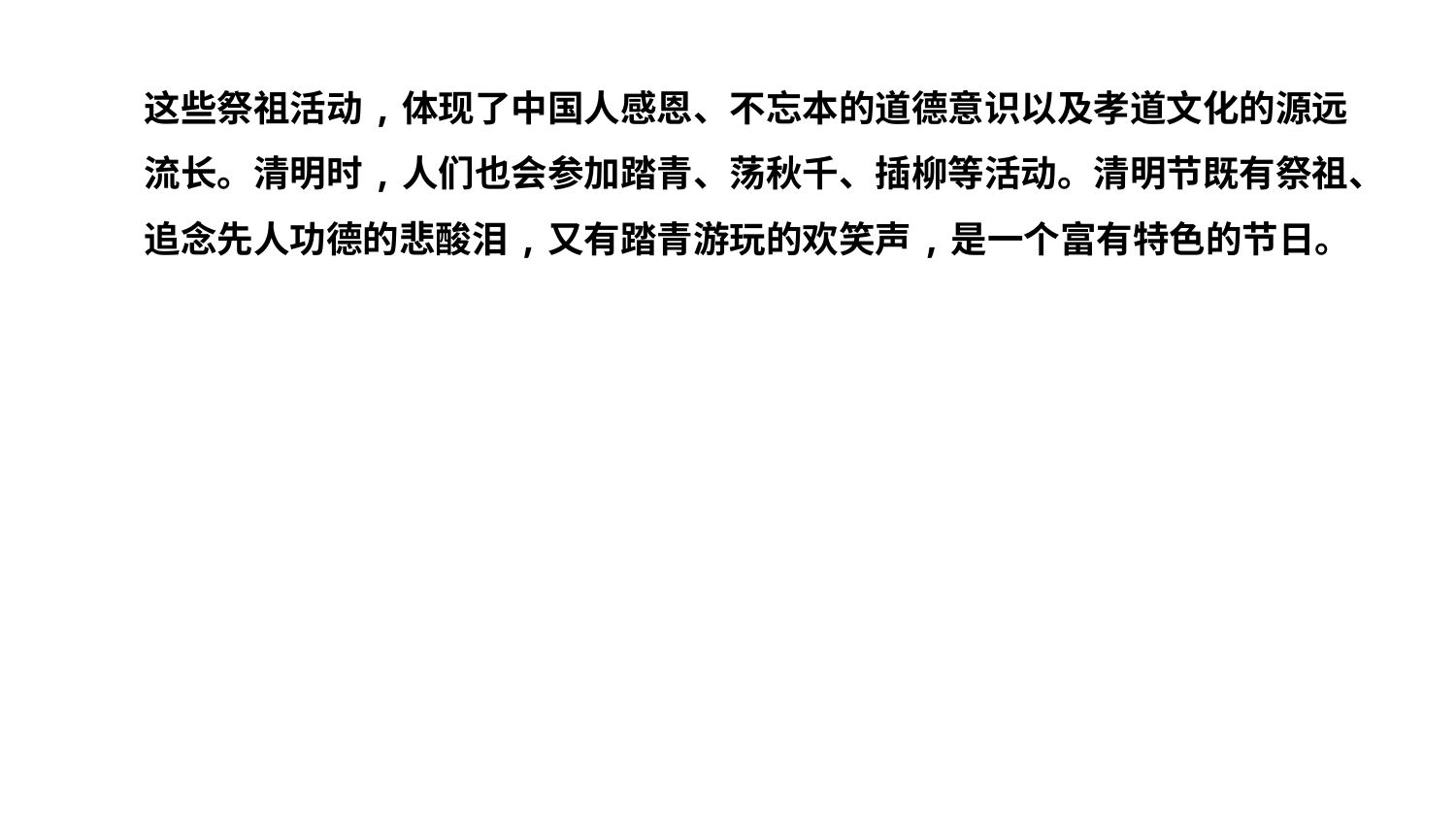

这些祭祖活动,体现了中国人感恩、不忘本的道德意识以及孝道文化的源远流长。清明时,人们也会参加踏青、荡秋千、插柳等活动。清明节既有祭祖、追念先人功德的悲酸泪,又有踏青游玩的欢笑声,是一个富有特色的节日。